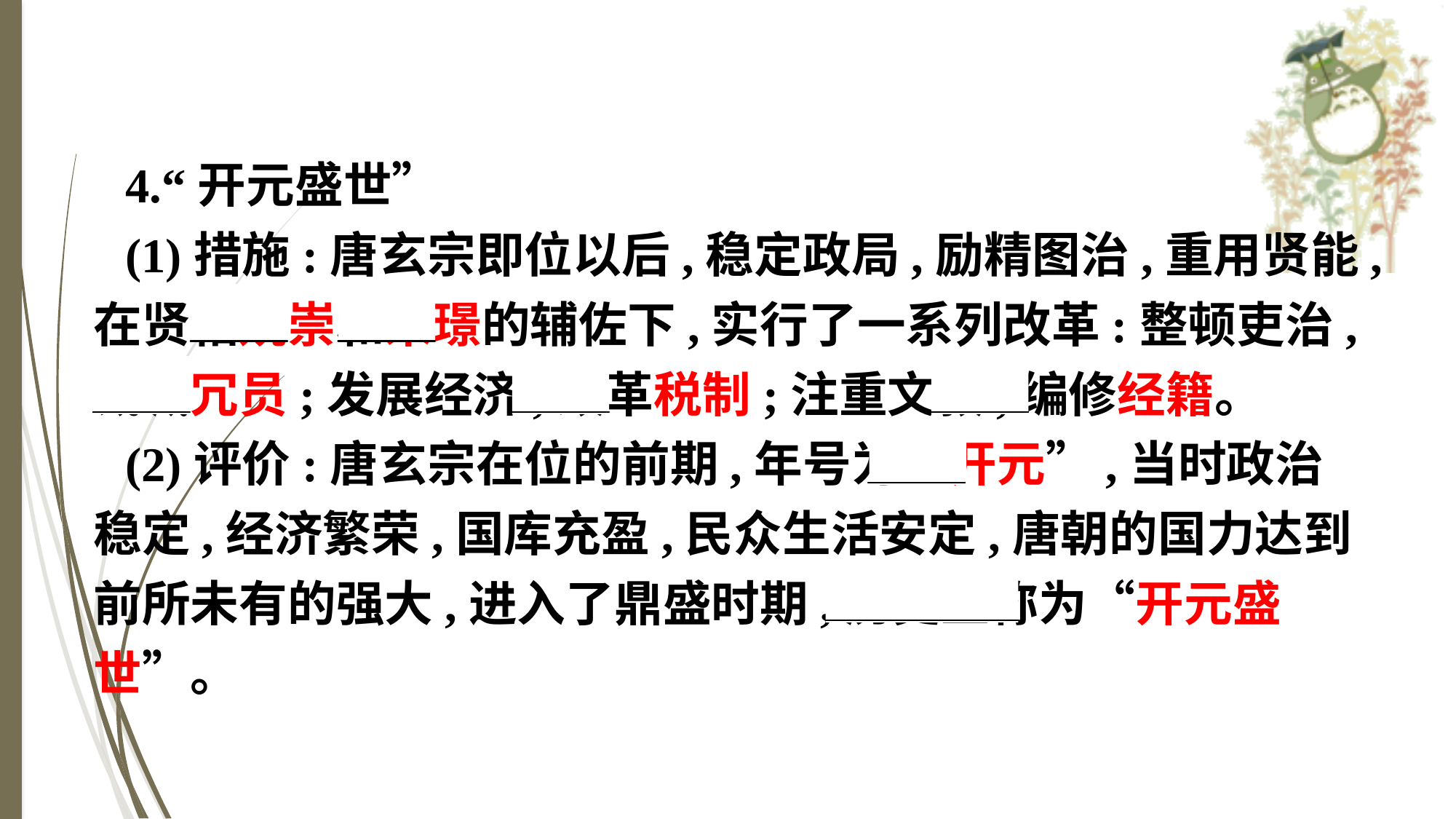

4.“开元盛世”
(1)措施:唐玄宗即位以后,稳定政局,励精图治,重用贤能,在贤相姚崇和宋璟的辅佐下,实行了一系列改革:整顿吏治,裁减冗员;发展经济,改革税制;注重文教,编修经籍。
(2)评价:唐玄宗在位的前期,年号为“开元”,当时政治稳定,经济繁荣,国库充盈,民众生活安定,唐朝的国力达到前所未有的强大,进入了鼎盛时期,历史上称为“开元盛世”。